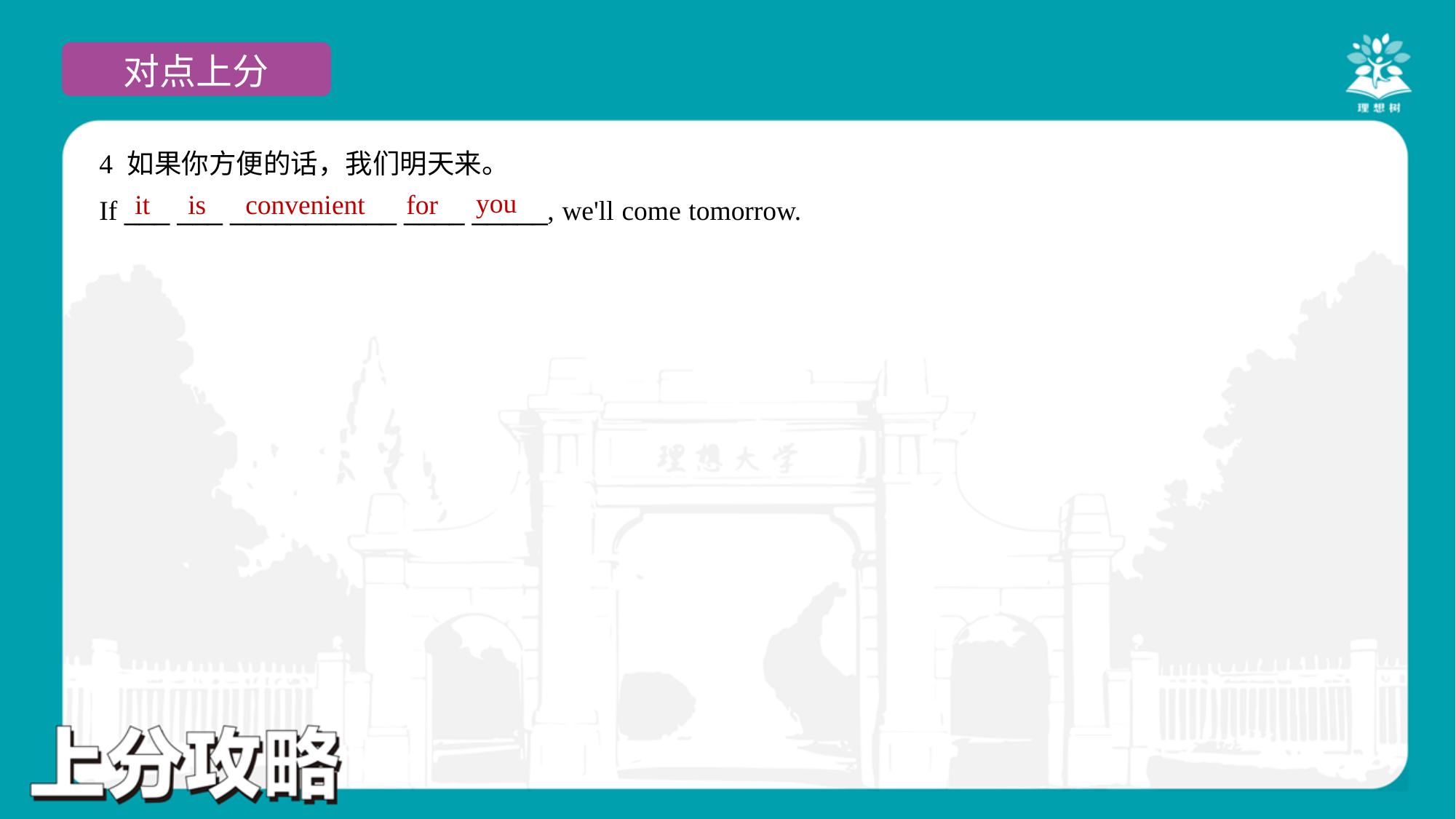

4 如果你方便的话，我们明天来。
If ___ ___ ___________ ____ _____, we'll come tomorrow.
you
it
is
convenient
for